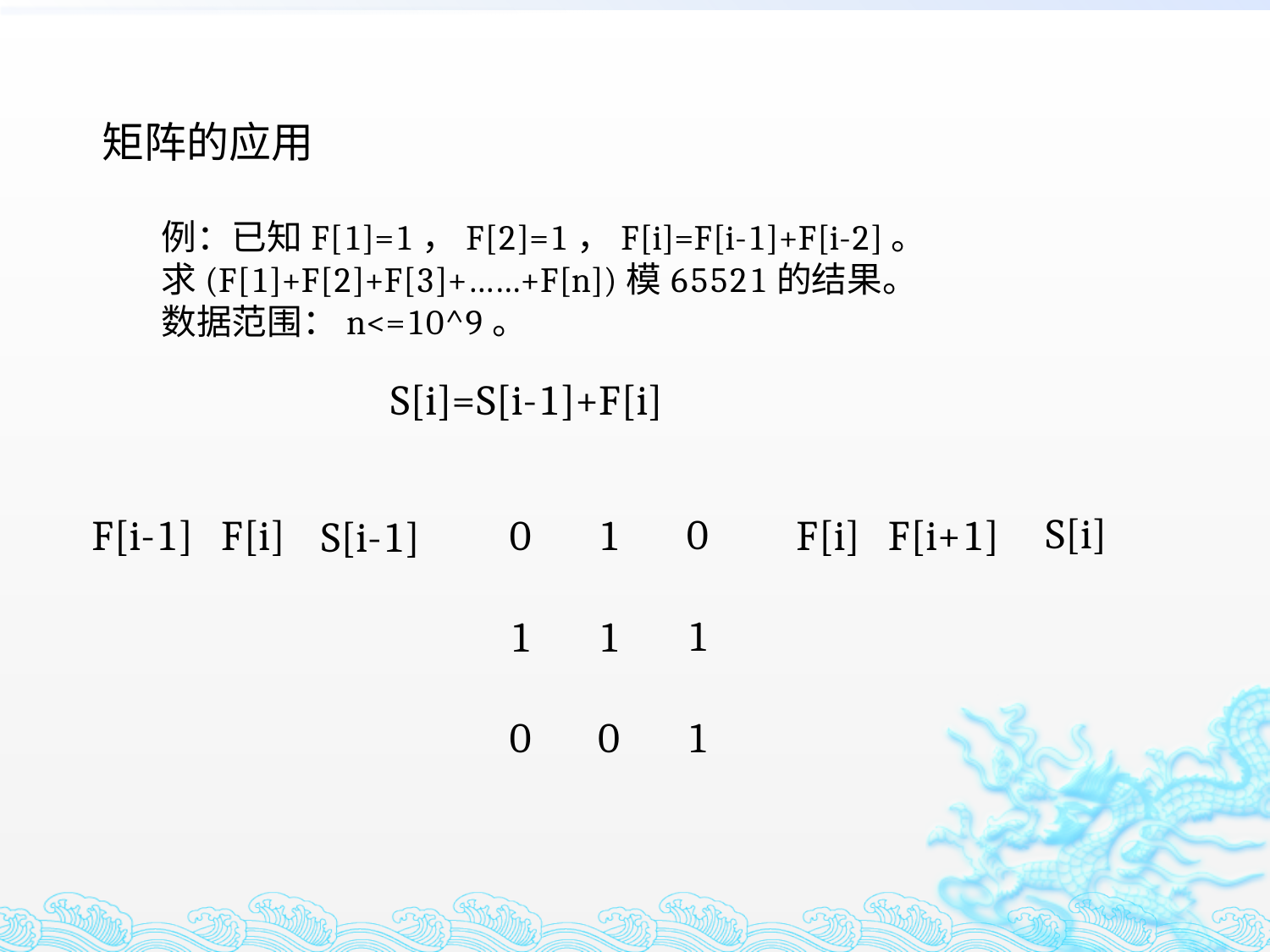

矩阵的应用
例：已知F[1]=1，F[2]=1，F[i]=F[i-1]+F[i-2]。
求(F[1]+F[2]+F[3]+……+F[n])模65521的结果。
数据范围：n<=10^9。
S[i]=S[i-1]+F[i]
S[i]
                   0

                   1

0       0       1
F[i-1]   F[i]
0       1

1       1
F[i]   F[i+1]
S[i-1]